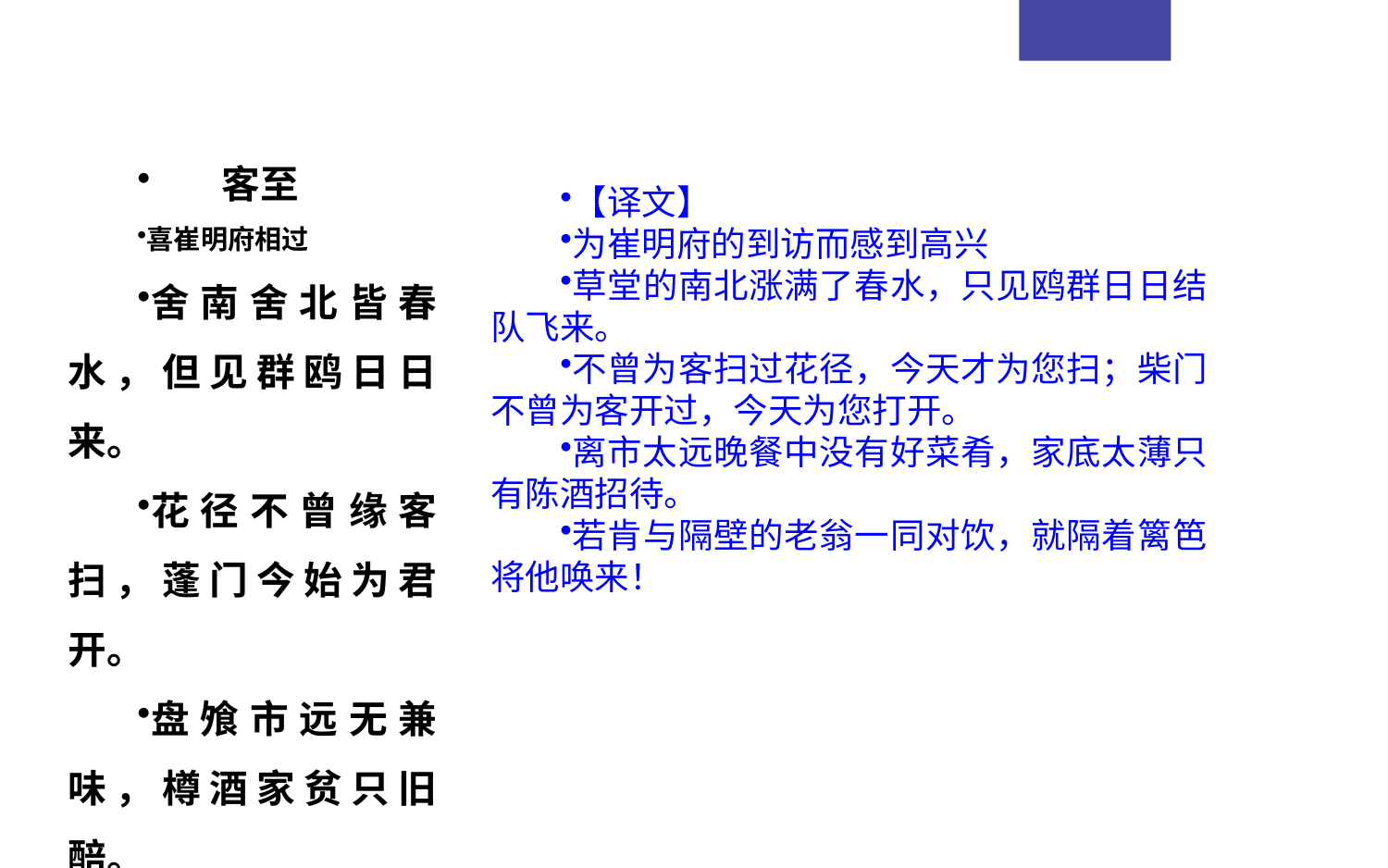

客至
喜崔明府相过
舍南舍北皆春水，但见群鸥日日来。
花径不曾缘客扫，蓬门今始为君开。
盘飧市远无兼味，樽酒家贫只旧醅。
肯与邻翁相对饮，隔篱呼取尽余杯。

【译文】
为崔明府的到访而感到高兴
草堂的南北涨满了春水，只见鸥群日日结队飞来。
不曾为客扫过花径，今天才为您扫；柴门不曾为客开过，今天为您打开。
离市太远晚餐中没有好菜肴，家底太薄只有陈酒招待。
若肯与隔壁的老翁一同对饮，就隔着篱笆将他唤来！